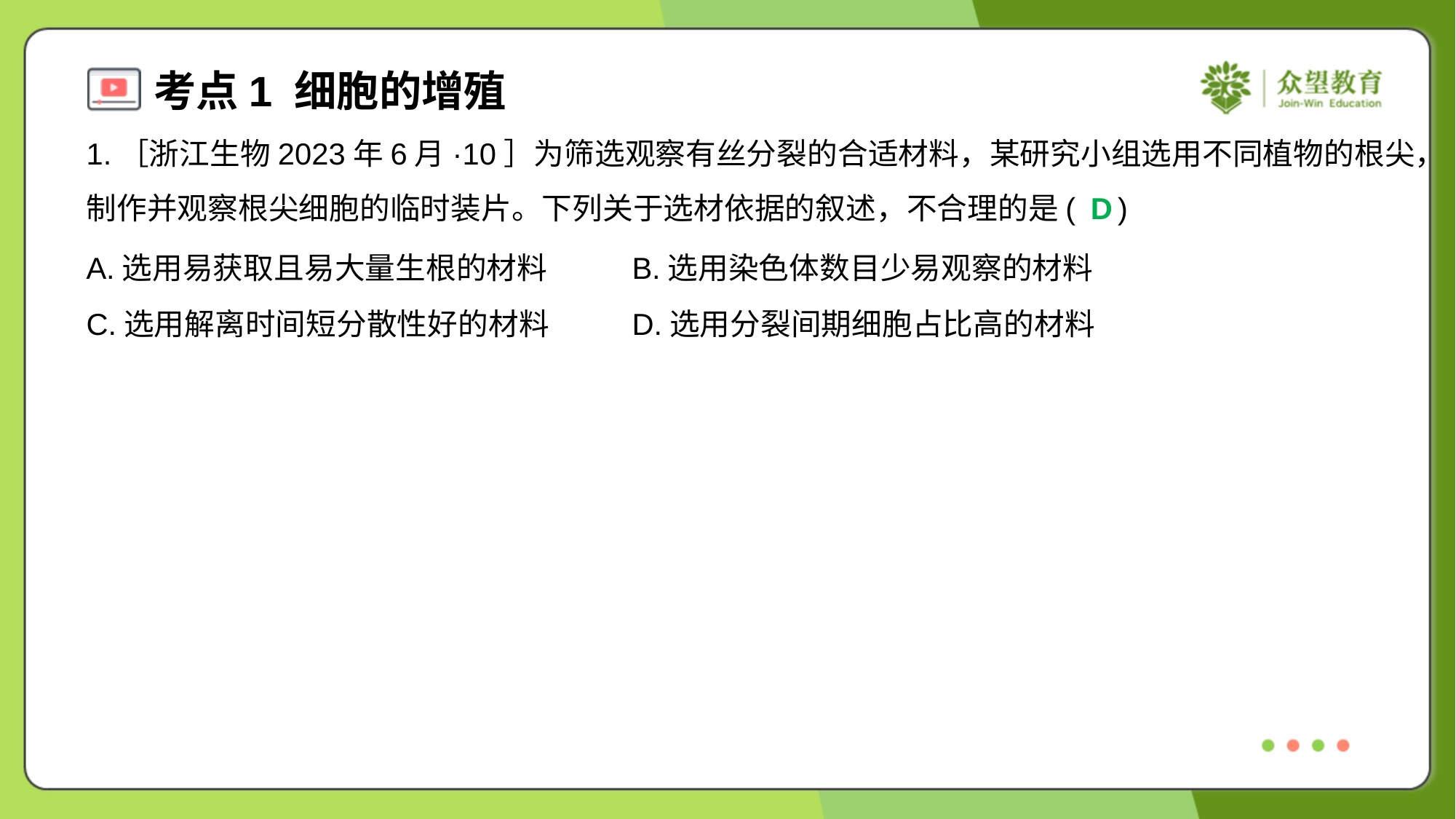

1.［浙江生物2023年6月·10］为筛选观察有丝分裂的合适材料，某研究小组选用不同植物的根尖，
制作并观察根尖细胞的临时装片。下列关于选材依据的叙述，不合理的是(     )
D
A.选用易获取且易大量生根的材料	B.选用染色体数目少易观察的材料
C.选用解离时间短分散性好的材料	D.选用分裂间期细胞占比高的材料